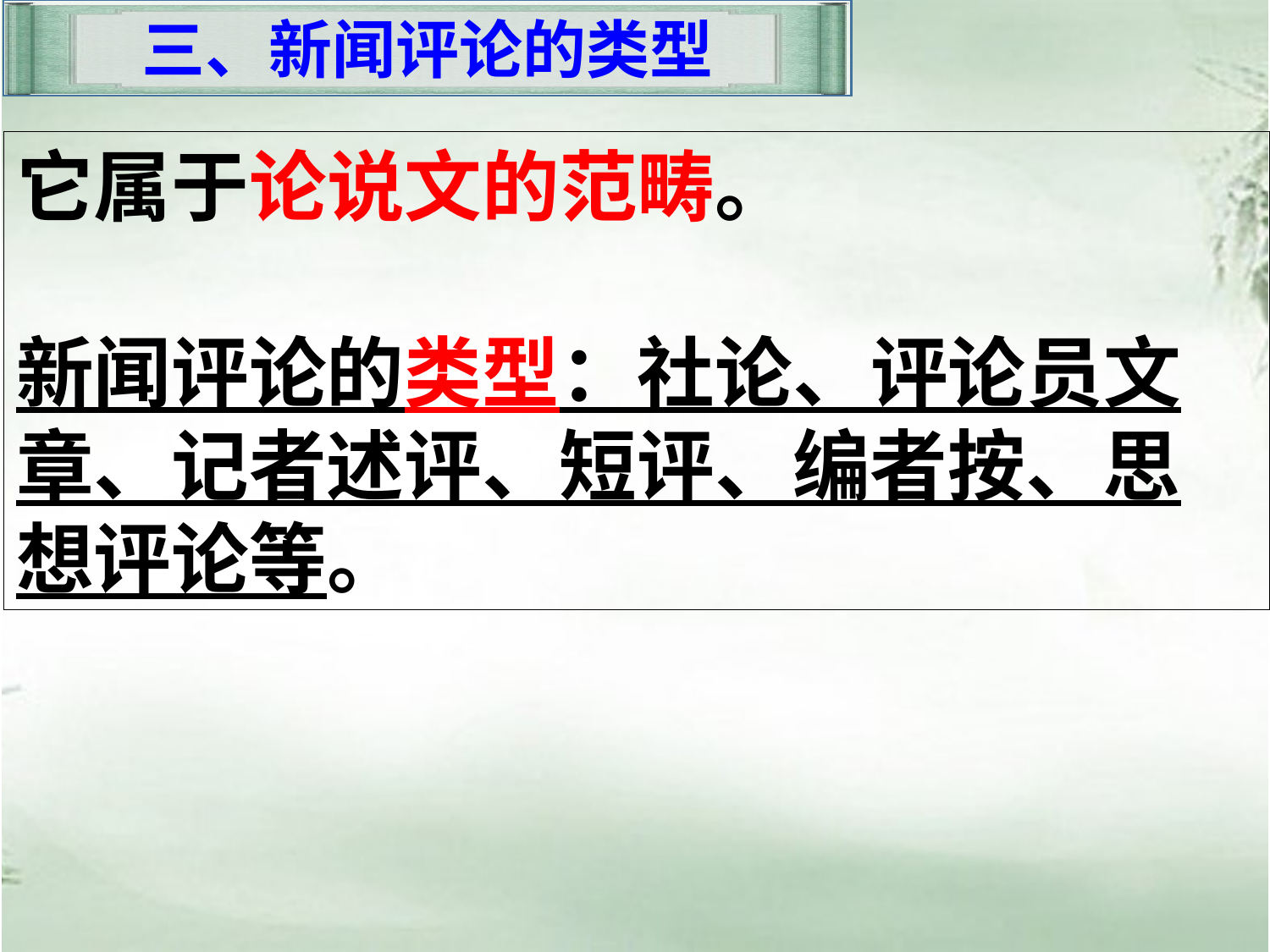

三、新闻评论的类型
它属于论说文的范畴。

新闻评论的类型：社论、评论员文章、记者述评、短评、编者按、思想评论等。